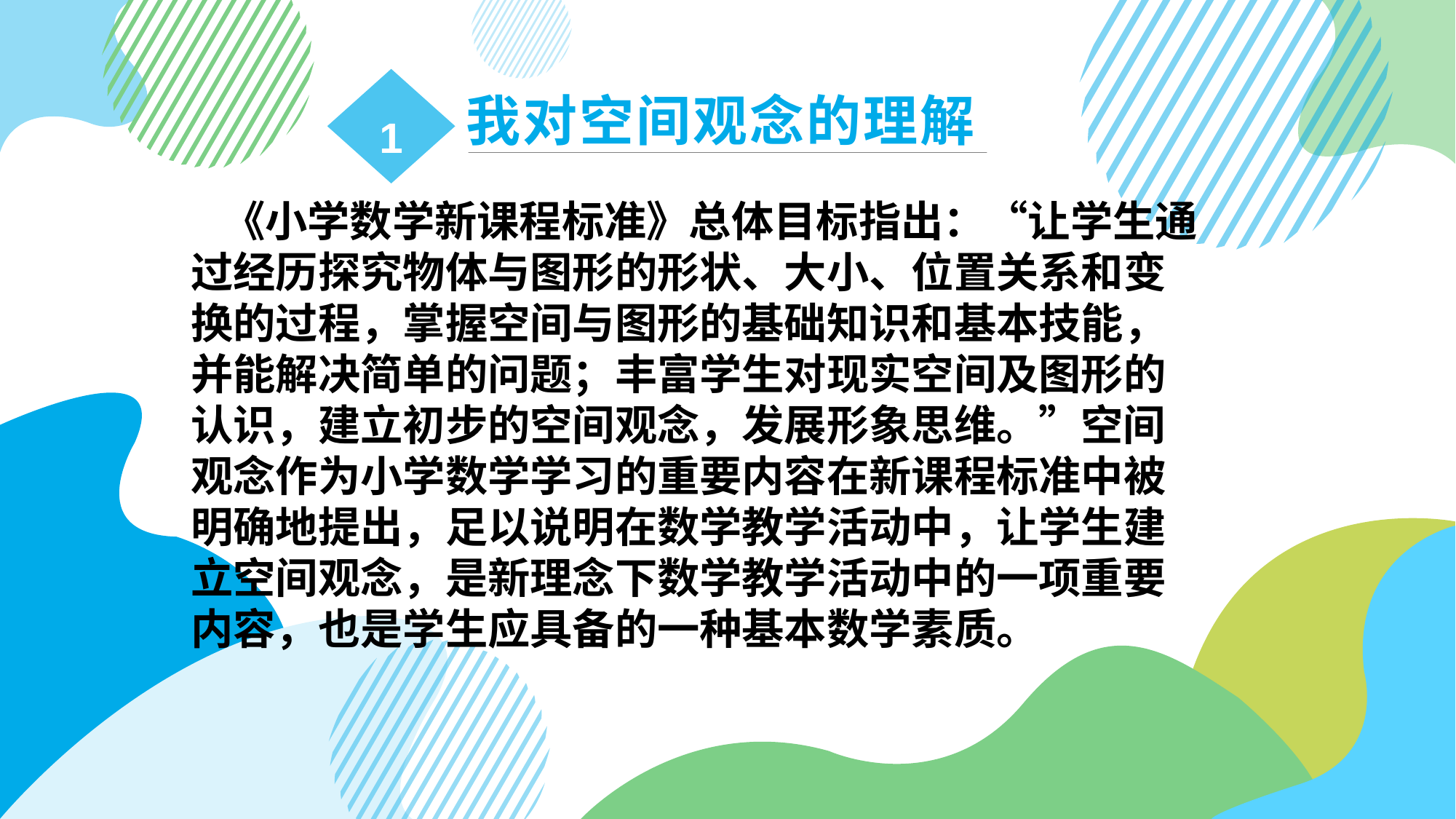

1
我对空间观念的理解
《小学数学新课程标准》总体目标指出：“让学生通过经历探究物体与图形的形状、大小、位置关系和变换的过程，掌握空间与图形的基础知识和基本技能，并能解决简单的问题；丰富学生对现实空间及图形的认识，建立初步的空间观念，发展形象思维。”空间观念作为小学数学学习的重要内容在新课程标准中被明确地提出，足以说明在数学教学活动中，让学生建立空间观念，是新理念下数学教学活动中的一项重要内容，也是学生应具备的一种基本数学素质。
#